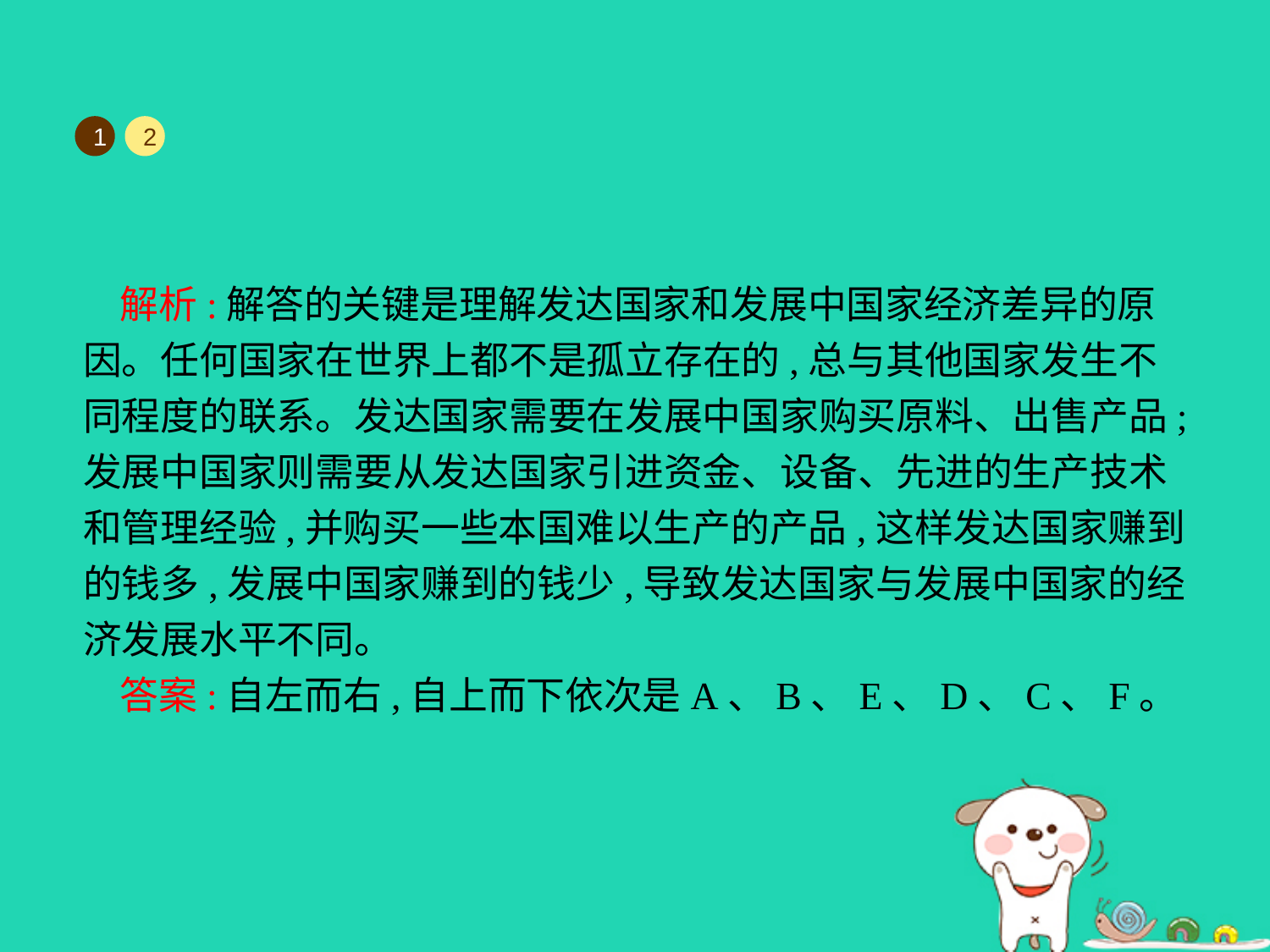

1
2
解析:解答的关键是理解发达国家和发展中国家经济差异的原因。任何国家在世界上都不是孤立存在的,总与其他国家发生不同程度的联系。发达国家需要在发展中国家购买原料、出售产品;发展中国家则需要从发达国家引进资金、设备、先进的生产技术和管理经验,并购买一些本国难以生产的产品,这样发达国家赚到的钱多,发展中国家赚到的钱少,导致发达国家与发展中国家的经济发展水平不同。
答案:自左而右,自上而下依次是A、B、E、D、C、F。